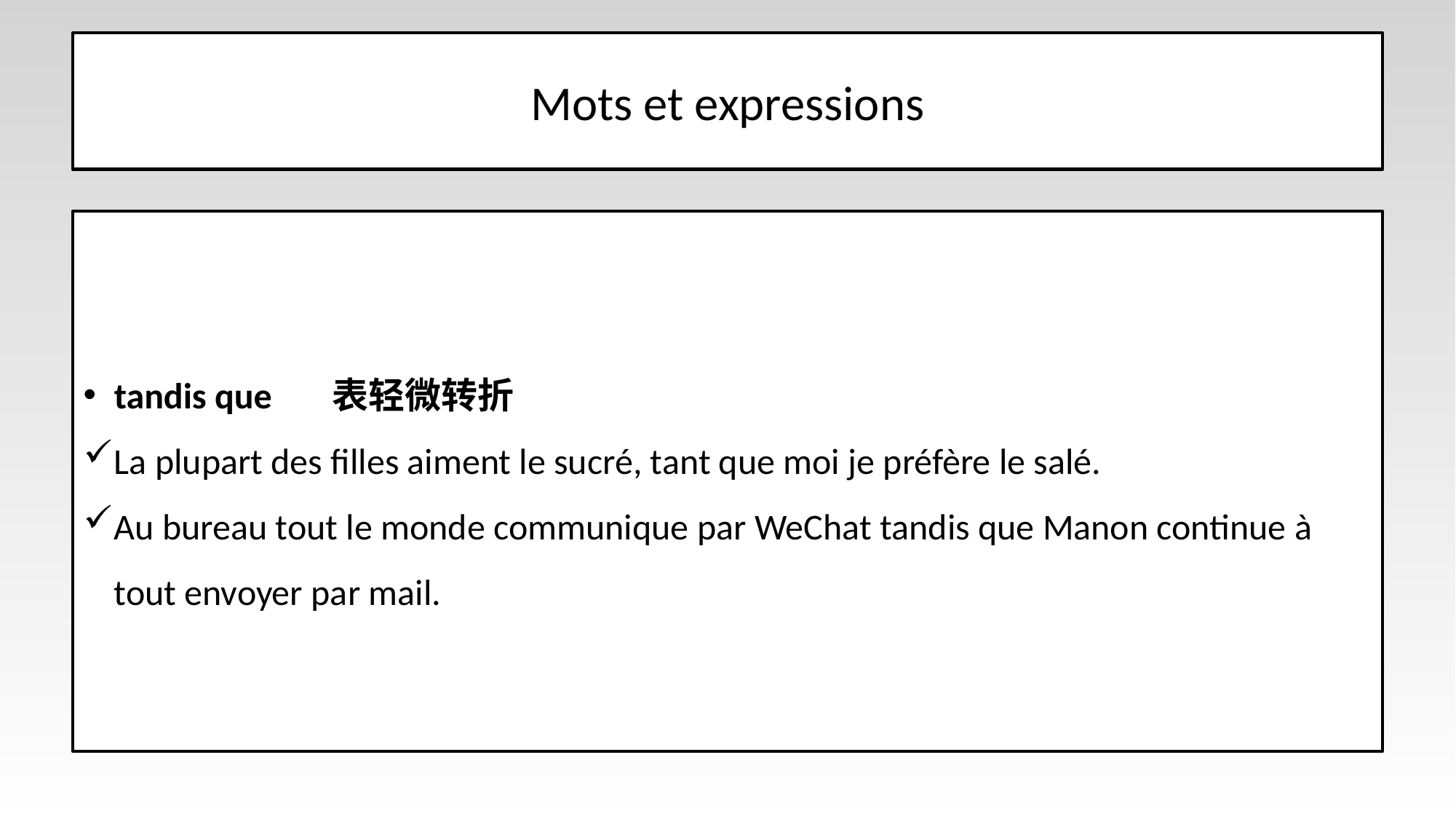

# Mots et expressions
tandis que	表轻微转折
La plupart des filles aiment le sucré, tant que moi je préfère le salé.
Au bureau tout le monde communique par WeChat tandis que Manon continue à tout envoyer par mail.